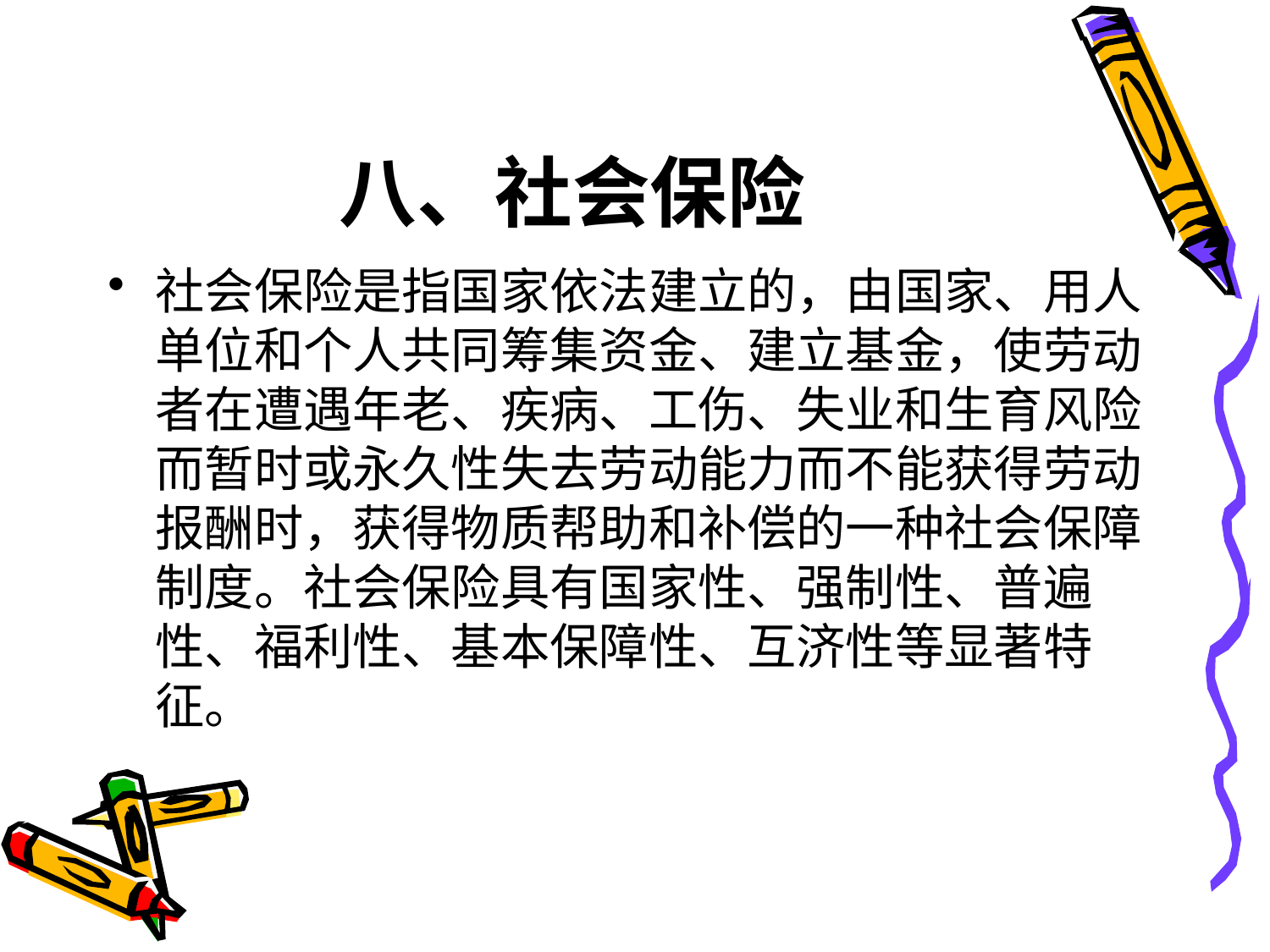

# 八、社会保险
社会保险是指国家依法建立的，由国家、用人单位和个人共同筹集资金、建立基金，使劳动者在遭遇年老、疾病、工伤、失业和生育风险而暂时或永久性失去劳动能力而不能获得劳动报酬时，获得物质帮助和补偿的一种社会保障制度。社会保险具有国家性、强制性、普遍性、福利性、基本保障性、互济性等显著特征。